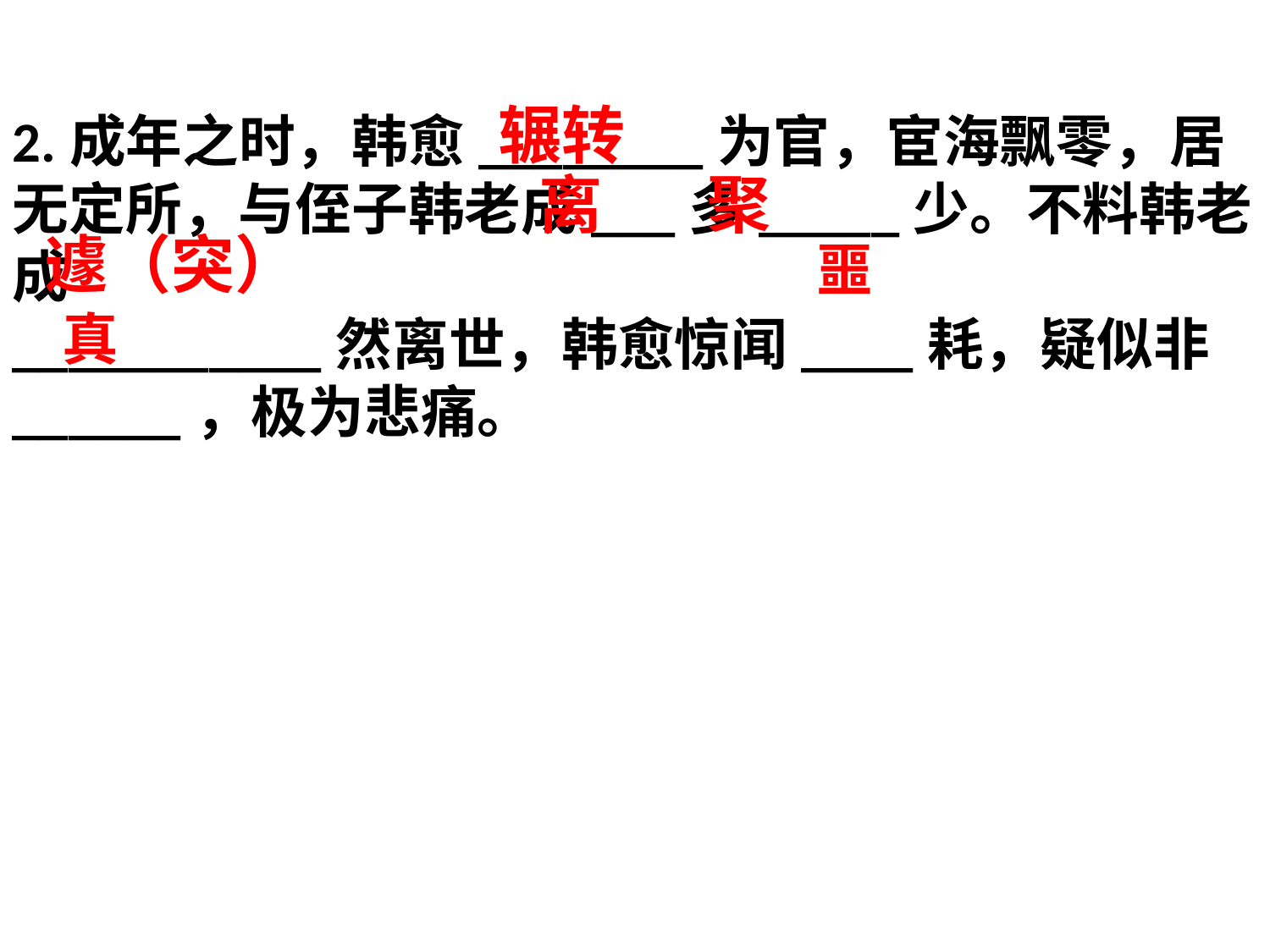

辗转
2.成年之时，韩愈________为官，宦海飘零，居无定所，与侄子韩老成___多_____少。不料韩老成
___________然离世，韩愈惊闻____耗，疑似非______，极为悲痛。
离
聚
遽（突）
噩
真